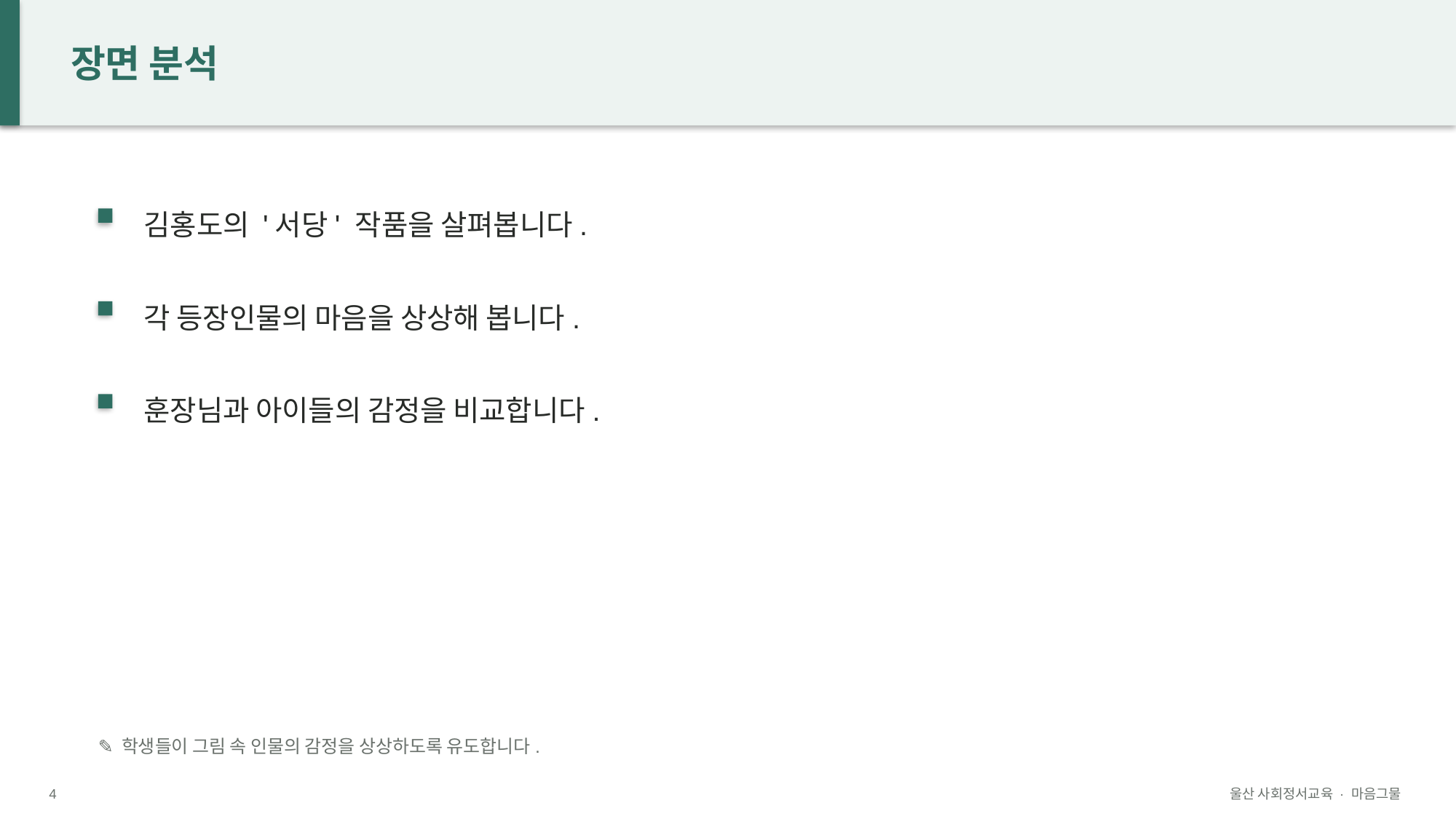

장면 분석
김홍도의 '서당' 작품을 살펴봅니다.

각 등장인물의 마음을 상상해 봅니다.

훈장님과 아이들의 감정을 비교합니다.

✎ 학생들이 그림 속 인물의 감정을 상상하도록 유도합니다.
4
울산 사회정서교육 · 마음그물